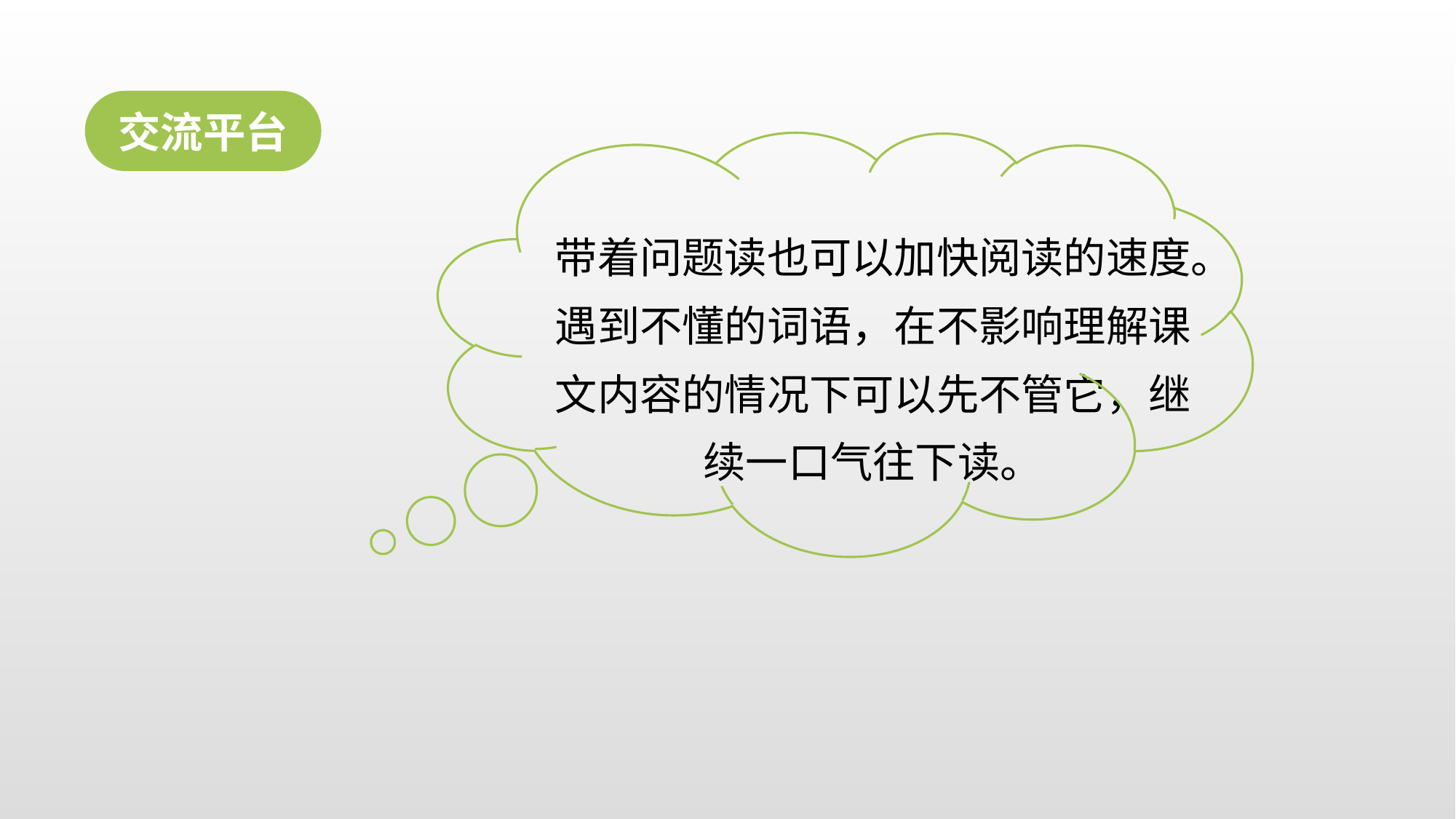

交流平台

带着问题读也可以加快阅读的速度。遇到不懂的词语，在不影响理解课文内容的情况下可以先不管它，继续一口气往下读。